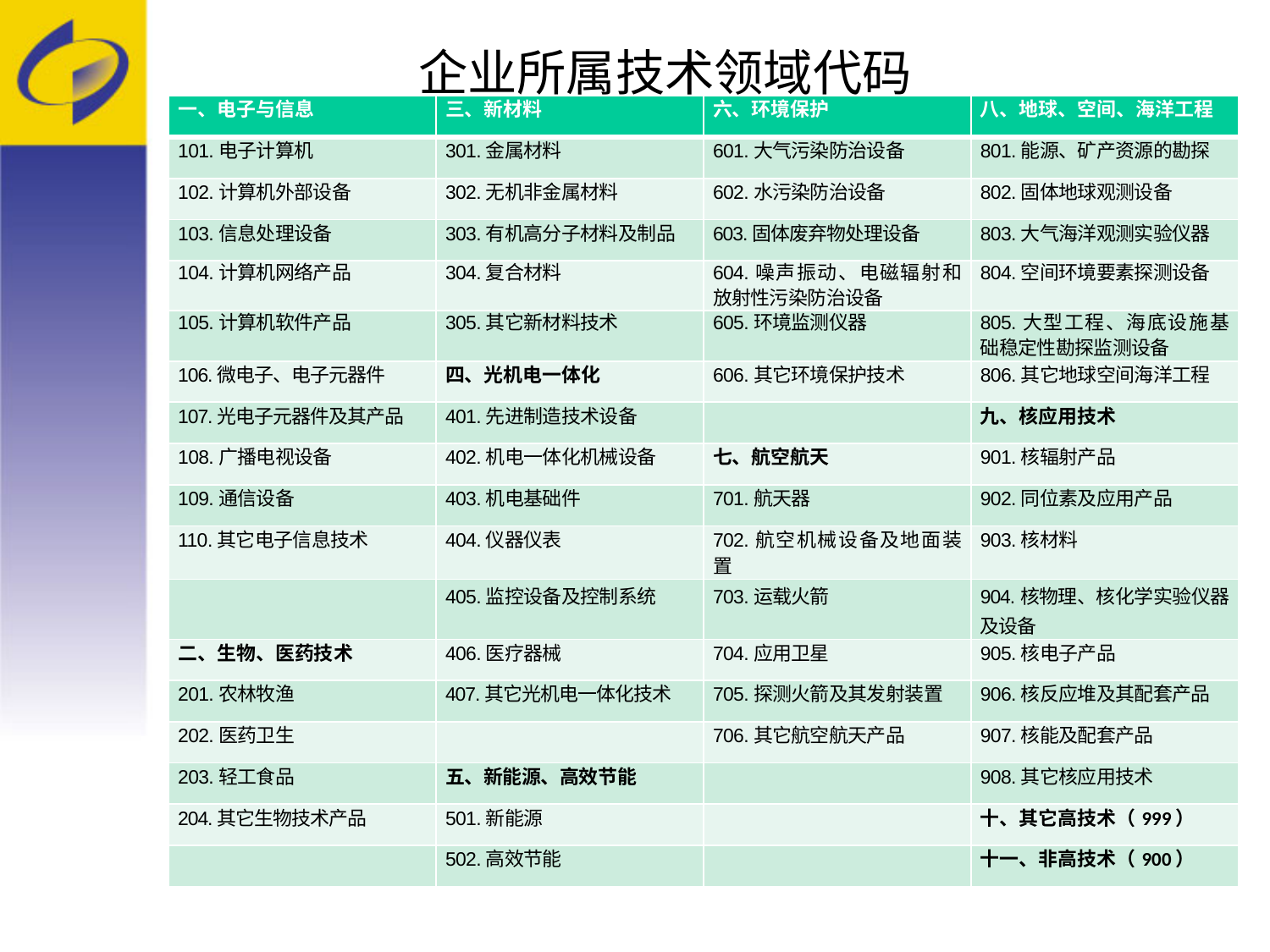

企业所属技术领域代码
| 一、电子与信息 | 三、新材料 | 六、环境保护 | 八、地球、空间、海洋工程 |
| --- | --- | --- | --- |
| 101.电子计算机 | 301.金属材料 | 601.大气污染防治设备 | 801.能源、矿产资源的勘探 |
| 102.计算机外部设备 | 302.无机非金属材料 | 602.水污染防治设备 | 802.固体地球观测设备 |
| 103.信息处理设备 | 303.有机高分子材料及制品 | 603.固体废弃物处理设备 | 803.大气海洋观测实验仪器 |
| 104.计算机网络产品 | 304.复合材料 | 604.噪声振动、电磁辐射和放射性污染防治设备 | 804.空间环境要素探测设备 |
| 105.计算机软件产品 | 305.其它新材料技术 | 605.环境监测仪器 | 805.大型工程、海底设施基础稳定性勘探监测设备 |
| 106.微电子、电子元器件 | 四、光机电一体化 | 606.其它环境保护技术 | 806.其它地球空间海洋工程 |
| 107.光电子元器件及其产品 | 401.先进制造技术设备 |  | 九、核应用技术 |
| 108.广播电视设备 | 402.机电一体化机械设备 | 七、航空航天 | 901.核辐射产品 |
| 109.通信设备 | 403.机电基础件 | 701.航天器 | 902.同位素及应用产品 |
| 110.其它电子信息技术 | 404.仪器仪表 | 702.航空机械设备及地面装置 | 903.核材料 |
|  | 405.监控设备及控制系统 | 703.运载火箭 | 904.核物理、核化学实验仪器及设备 |
| 二、生物、医药技术 | 406.医疗器械 | 704.应用卫星 | 905.核电子产品 |
| 201.农林牧渔 | 407.其它光机电一体化技术 | 705.探测火箭及其发射装置 | 906.核反应堆及其配套产品 |
| 202.医药卫生 |  | 706.其它航空航天产品 | 907.核能及配套产品 |
| 203.轻工食品 | 五、新能源、高效节能 |  | 908.其它核应用技术 |
| 204.其它生物技术产品 | 501.新能源 |  | 十、其它高技术（999） |
|  | 502.高效节能 |  | 十一、非高技术（900） |